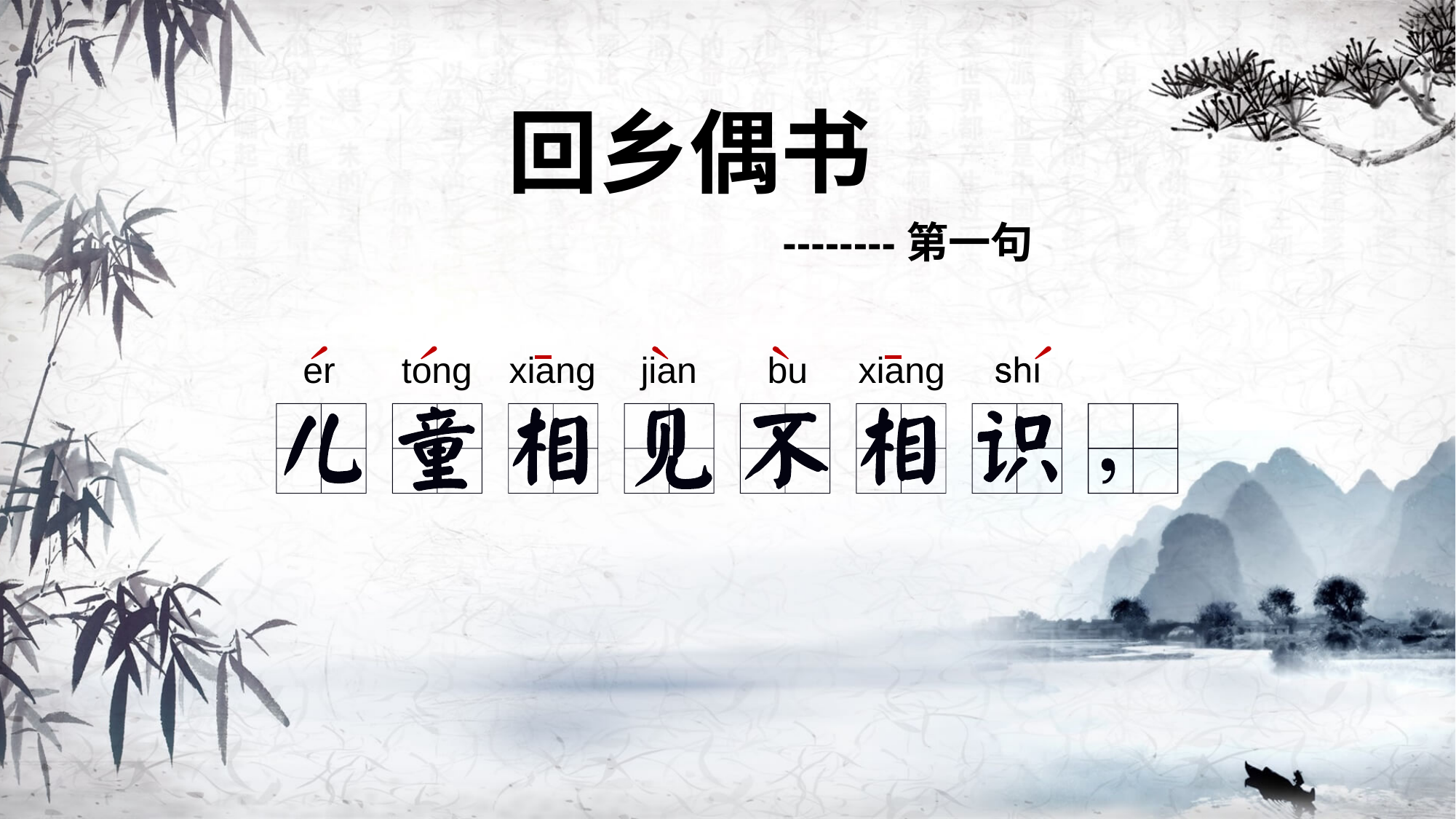

回乡偶书
--------第一句
er
tong
xiang
jian
bu
xiang